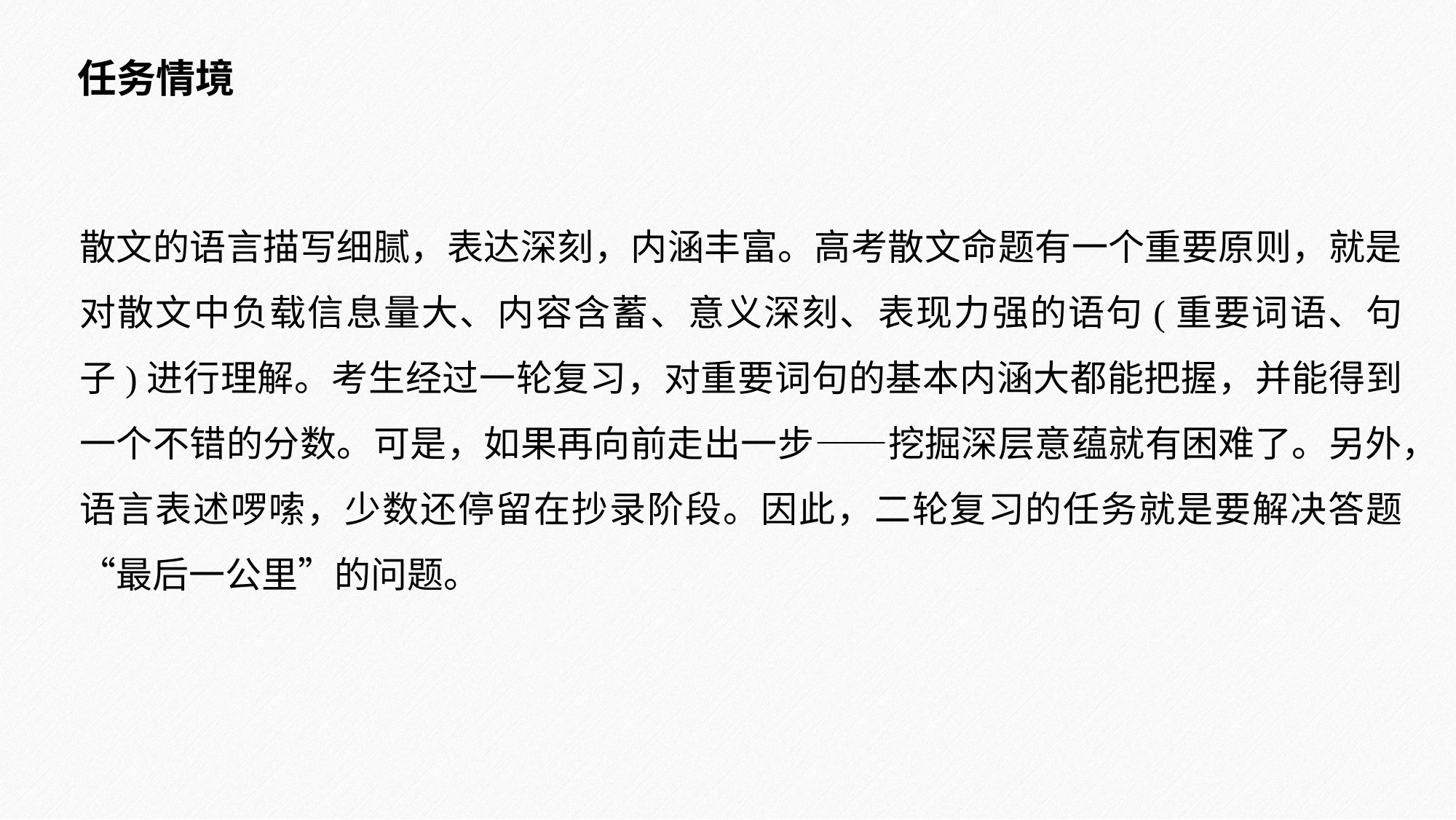

任务情境
散文的语言描写细腻，表达深刻，内涵丰富。高考散文命题有一个重要原则，就是对散文中负载信息量大、内容含蓄、意义深刻、表现力强的语句(重要词语、句子)进行理解。考生经过一轮复习，对重要词句的基本内涵大都能把握，并能得到一个不错的分数。可是，如果再向前走出一步——挖掘深层意蕴就有困难了。另外，语言表述啰嗦，少数还停留在抄录阶段。因此，二轮复习的任务就是要解决答题“最后一公里”的问题。